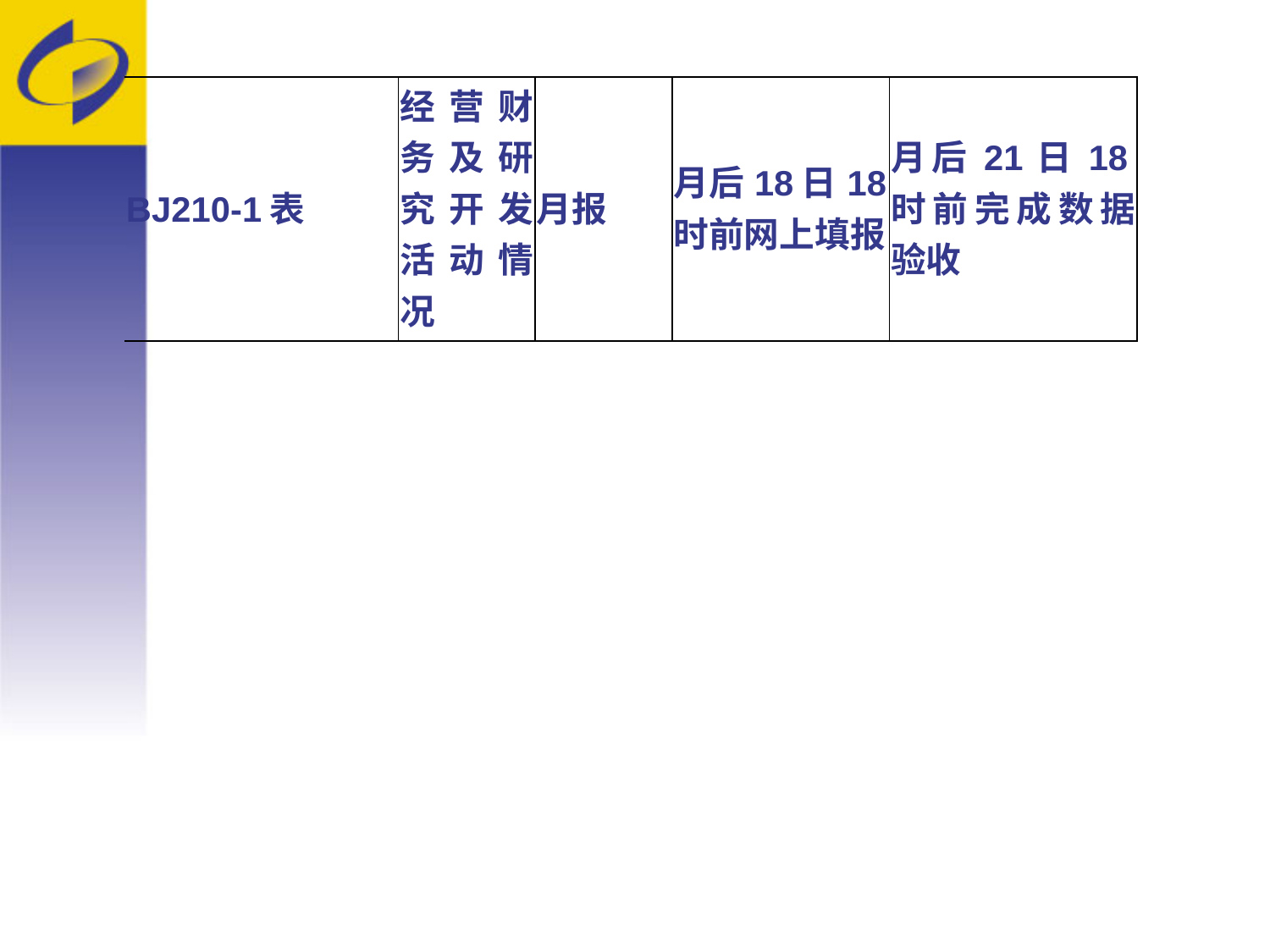

| BJ210-1表 | 经营财务及研究开发活动情况 | 月报 | 月后18日18时前网上填报 | 月后21日18时前完成数据验收 |
| --- | --- | --- | --- | --- |
#